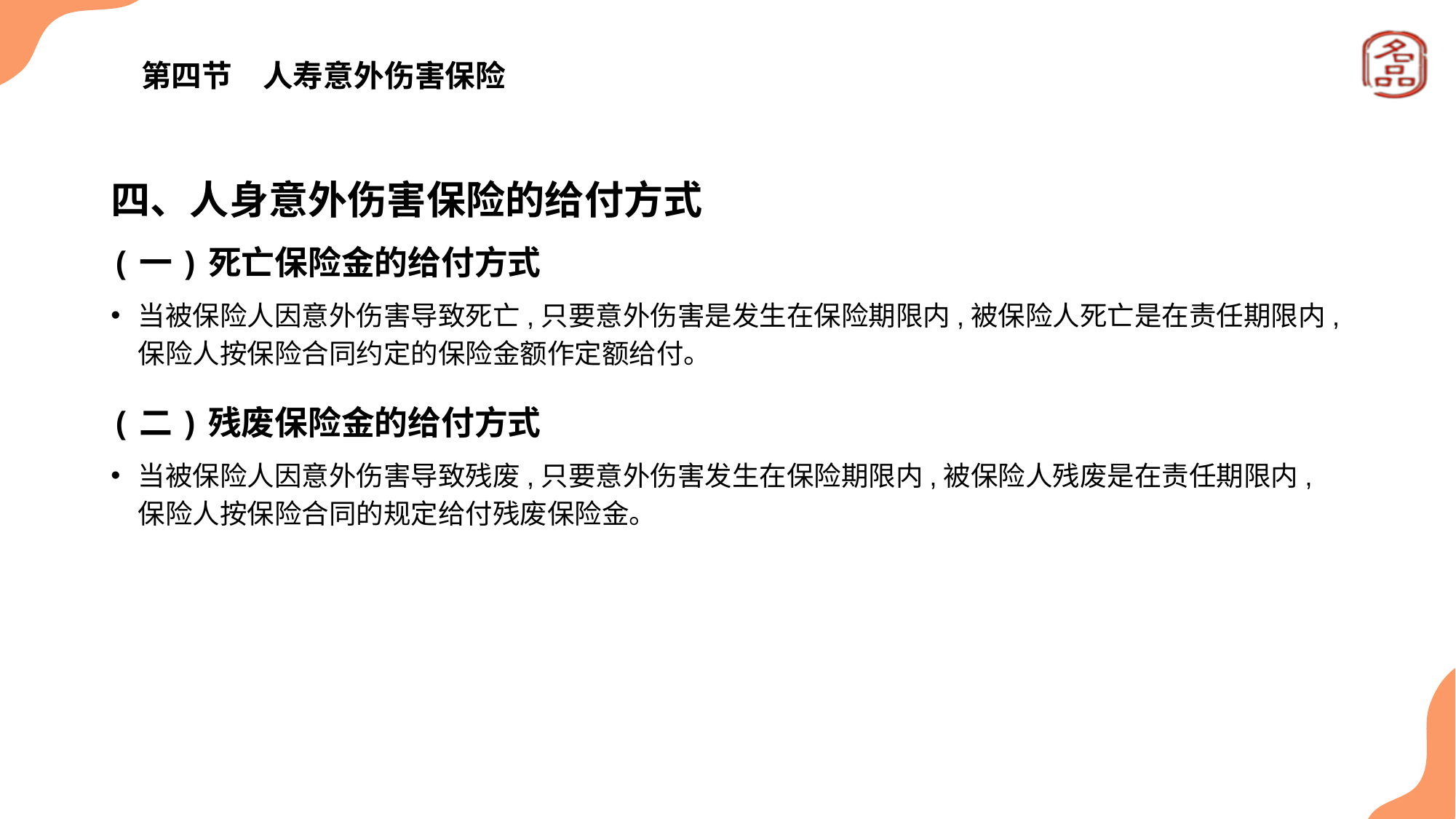

# 第四节　人寿意外伤害保险
四、人身意外伤害保险的给付方式
(一)死亡保险金的给付方式
当被保险人因意外伤害导致死亡,只要意外伤害是发生在保险期限内,被保险人死亡是在责任期限内,保险人按保险合同约定的保险金额作定额给付。
(二)残废保险金的给付方式
当被保险人因意外伤害导致残废,只要意外伤害发生在保险期限内,被保险人残废是在责任期限内,保险人按保险合同的规定给付残废保险金。